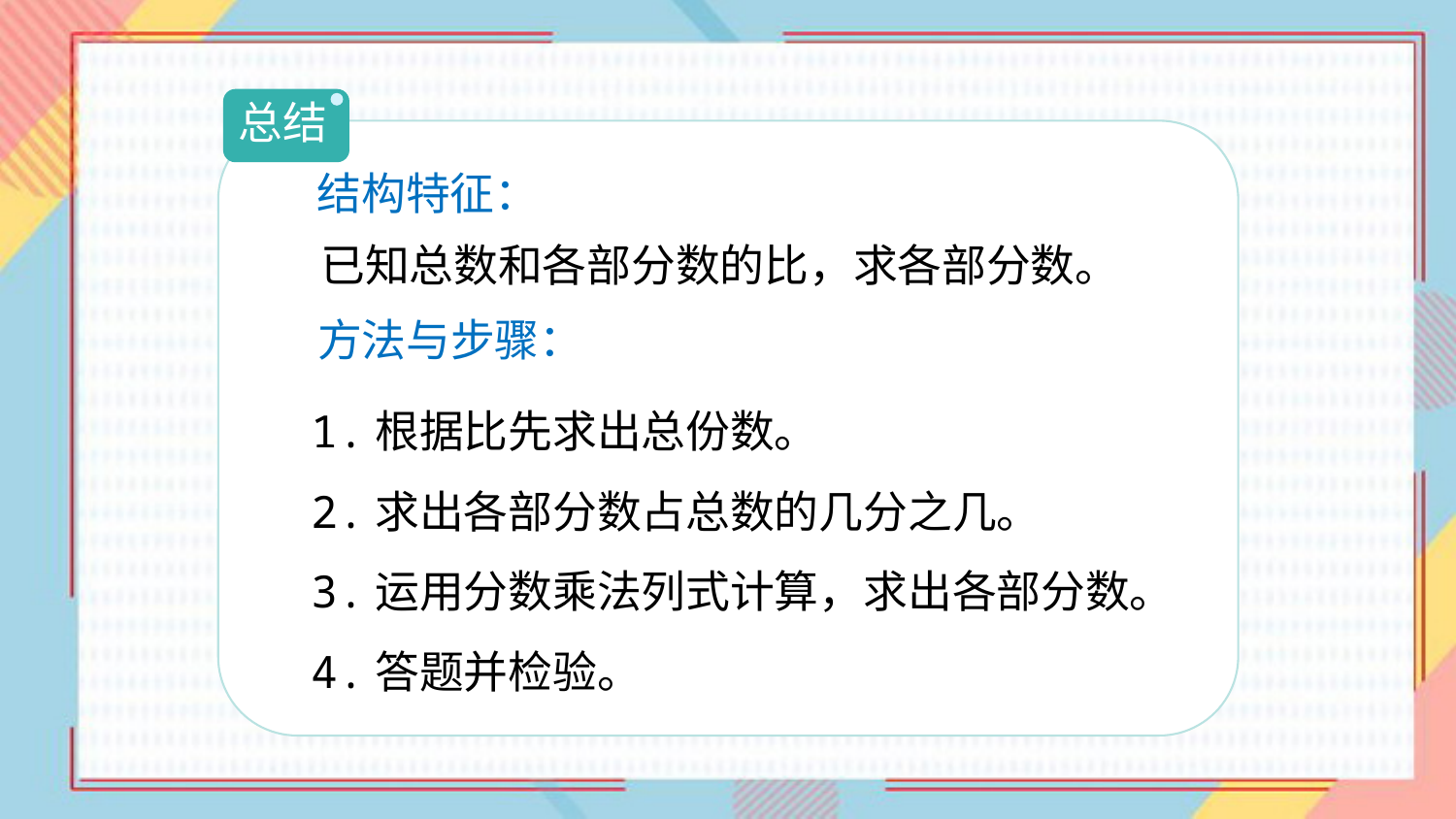

总结

结构特征：
已知总数和各部分数的比，求各部分数。
方法与步骤：
1.根据比先求出总份数。
2.求出各部分数占总数的几分之几。
3.运用分数乘法列式计算，求出各部分数。
4.答题并检验。